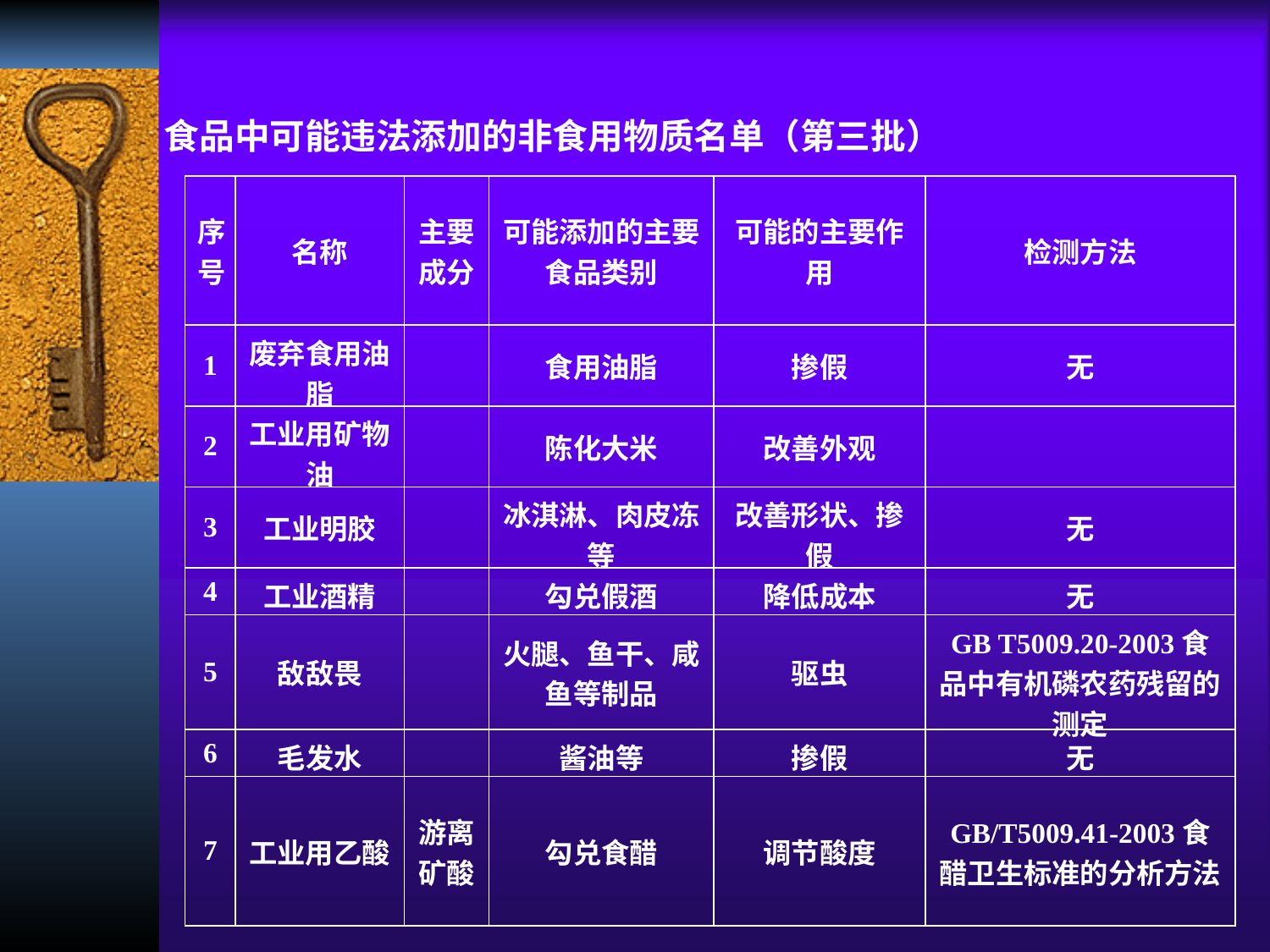

食品中可能违法添加的非食用物质名单（第三批）

| 序号 | 名称 | 主要成分 | 可能添加的主要食品类别 | 可能的主要作用 | 检测方法 |
| --- | --- | --- | --- | --- | --- |
| 1 | 废弃食用油脂 |  | 食用油脂 | 掺假 | 无 |
| 2 | 工业用矿物油 |  | 陈化大米 | 改善外观 |  |
| 3 | 工业明胶 |  | 冰淇淋、肉皮冻等 | 改善形状、掺假 | 无 |
| 4 | 工业酒精 |  | 勾兑假酒 | 降低成本 | 无 |
| 5 | 敌敌畏 |  | 火腿、鱼干、咸鱼等制品 | 驱虫 | GB T5009.20-2003食品中有机磷农药残留的测定 |
| 6 | 毛发水 |  | 酱油等 | 掺假 | 无 |
| 7 | 工业用乙酸 | 游离 矿酸 | 勾兑食醋 | 调节酸度 | GB/T5009.41-2003食醋卫生标准的分析方法 |